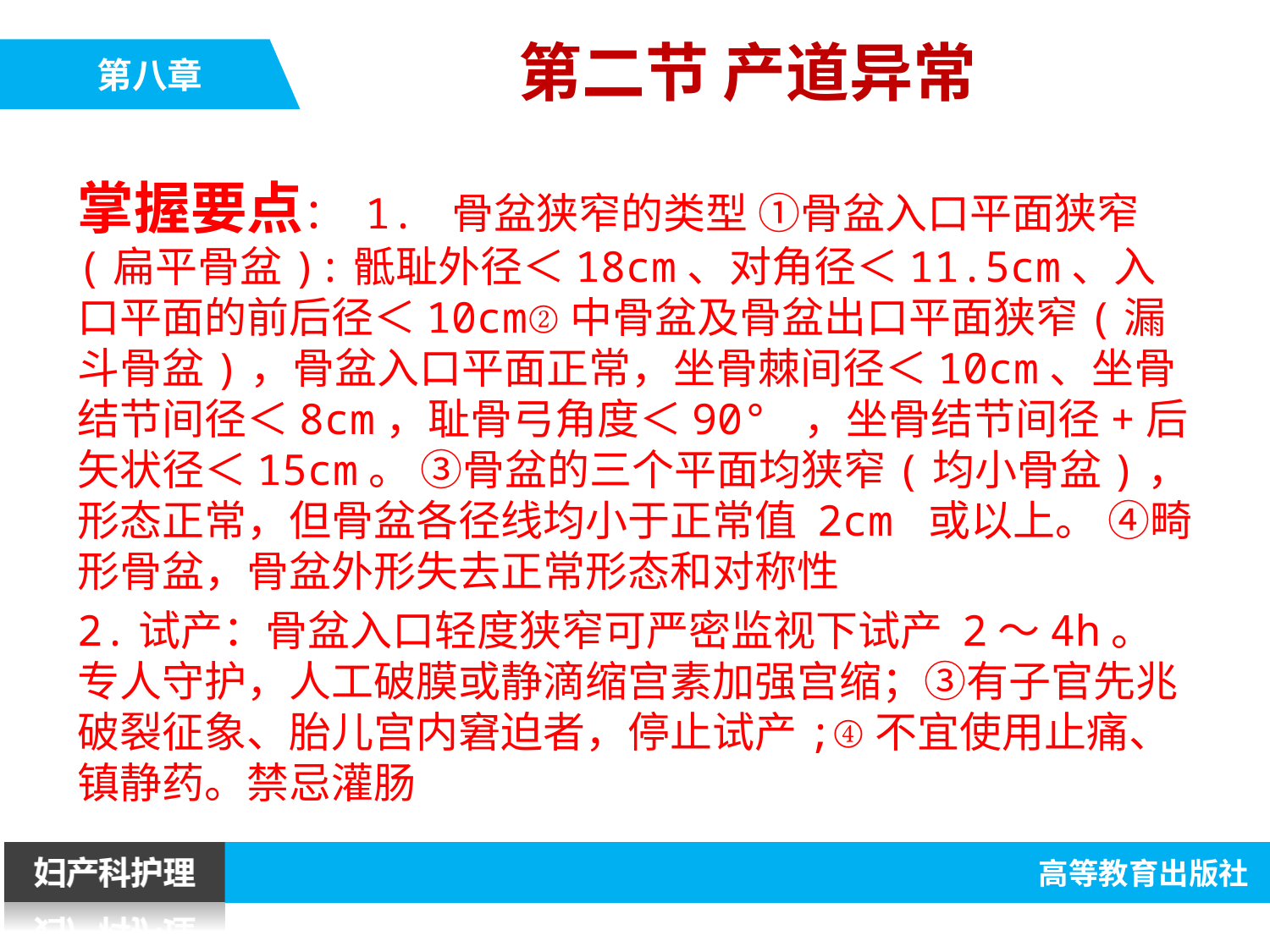

第二节 产道异常

掌握要点： 1. 骨盆狭窄的类型 ①骨盆入口平面狭窄(扁平骨盆):骶耻外径＜18cm、对角径＜11.5cm、入口平面的前后径＜10cm②中骨盆及骨盆出口平面狭窄(漏斗骨盆)，骨盆入口平面正常，坐骨棘间径＜10cm、坐骨结节间径＜8cm，耻骨弓角度＜90° ，坐骨结节间径+后矢状径＜15cm。 ③骨盆的三个平面均狭窄(均小骨盆)，形态正常，但骨盆各径线均小于正常值 2cm 或以上。 ④畸形骨盆，骨盆外形失去正常形态和对称性
2.试产：骨盆入口轻度狭窄可严密监视下试产 2～4h。专人守护，人工破膜或静滴缩宫素加强宫缩；③有子官先兆破裂征象、胎儿宫内窘迫者，停止试产;④不宜使用止痛、镇静药。禁忌灌肠